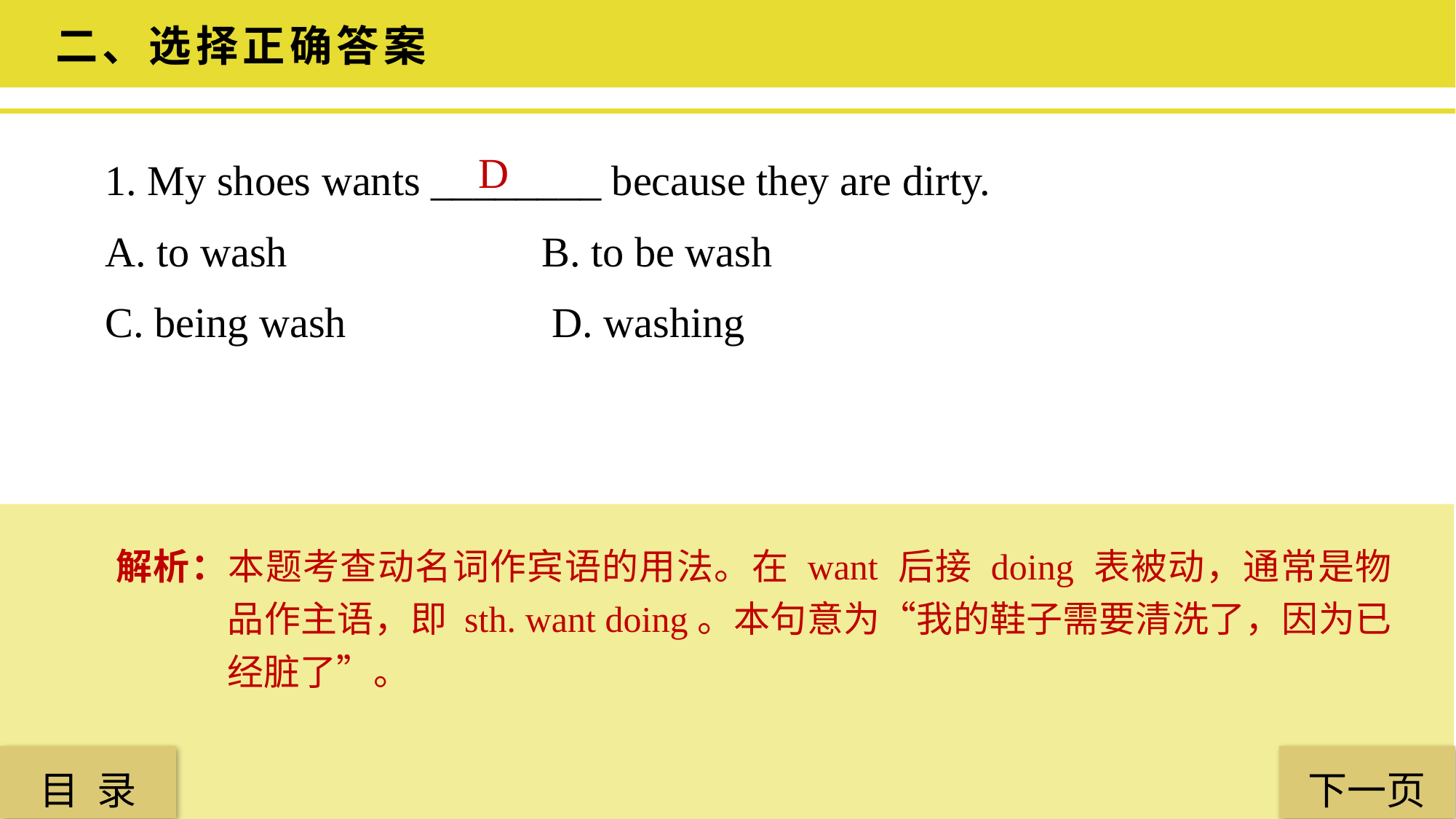

二、选择正确答案
1. My shoes wants ________ because they are dirty.
A. to wash 			B. to be wash
C. being wash		 D. washing
D
解析：本题考查动名词作宾语的用法。在 want 后接 doing 表被动，通常是物品作主语，即 sth. want doing。本句意为“我的鞋子需要清洗了，因为已经脏了”。